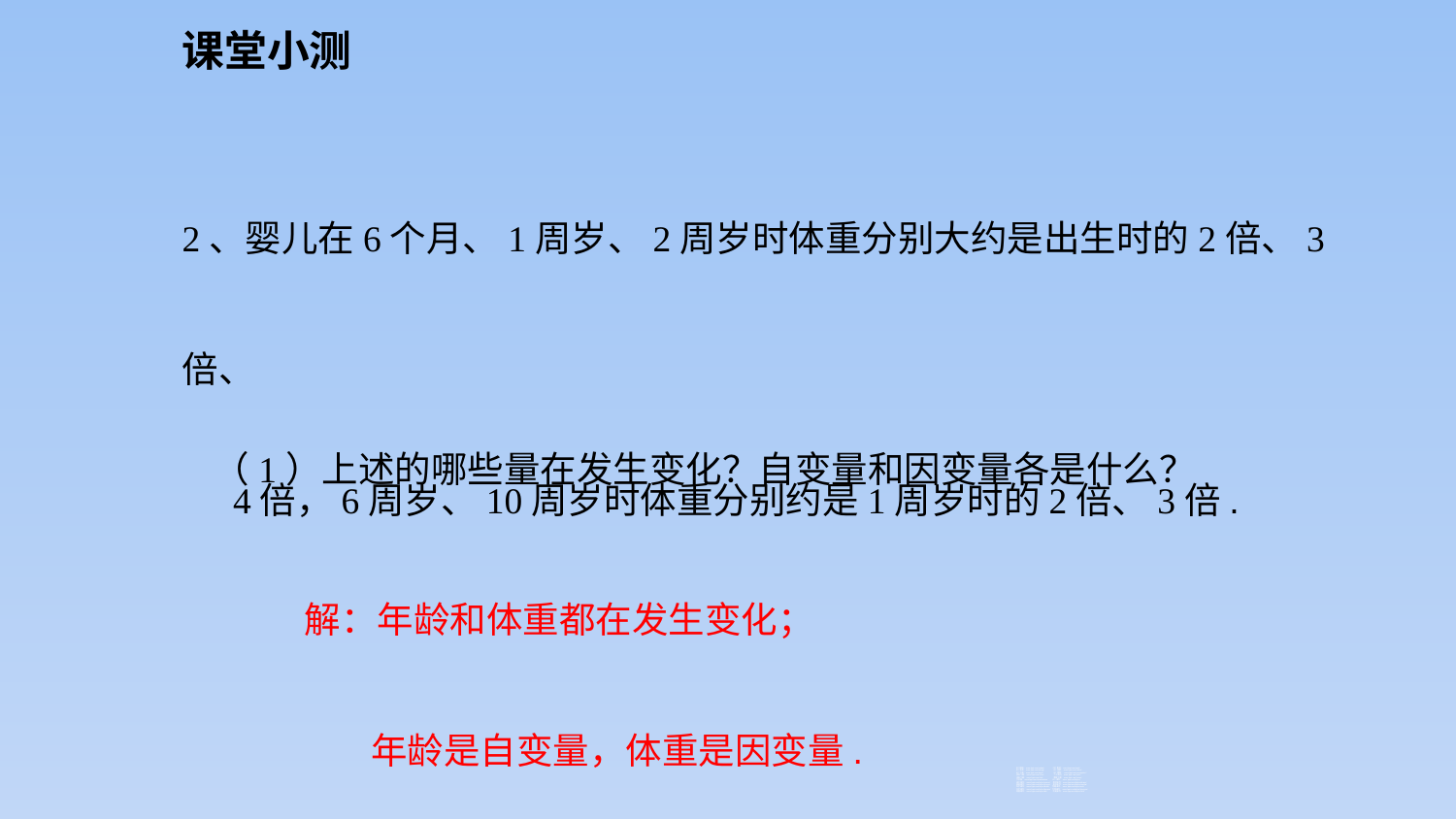

课堂小测
2、婴儿在6个月、1周岁、2周岁时体重分别大约是出生时的2倍、3倍、
     4倍，6周岁、10周岁时体重分别约是1周岁时的2倍、3倍.
（1）上述的哪些量在发生变化？自变量和因变量各是什么？
解：年龄和体重都在发生变化；
       年龄是自变量，体重是因变量.